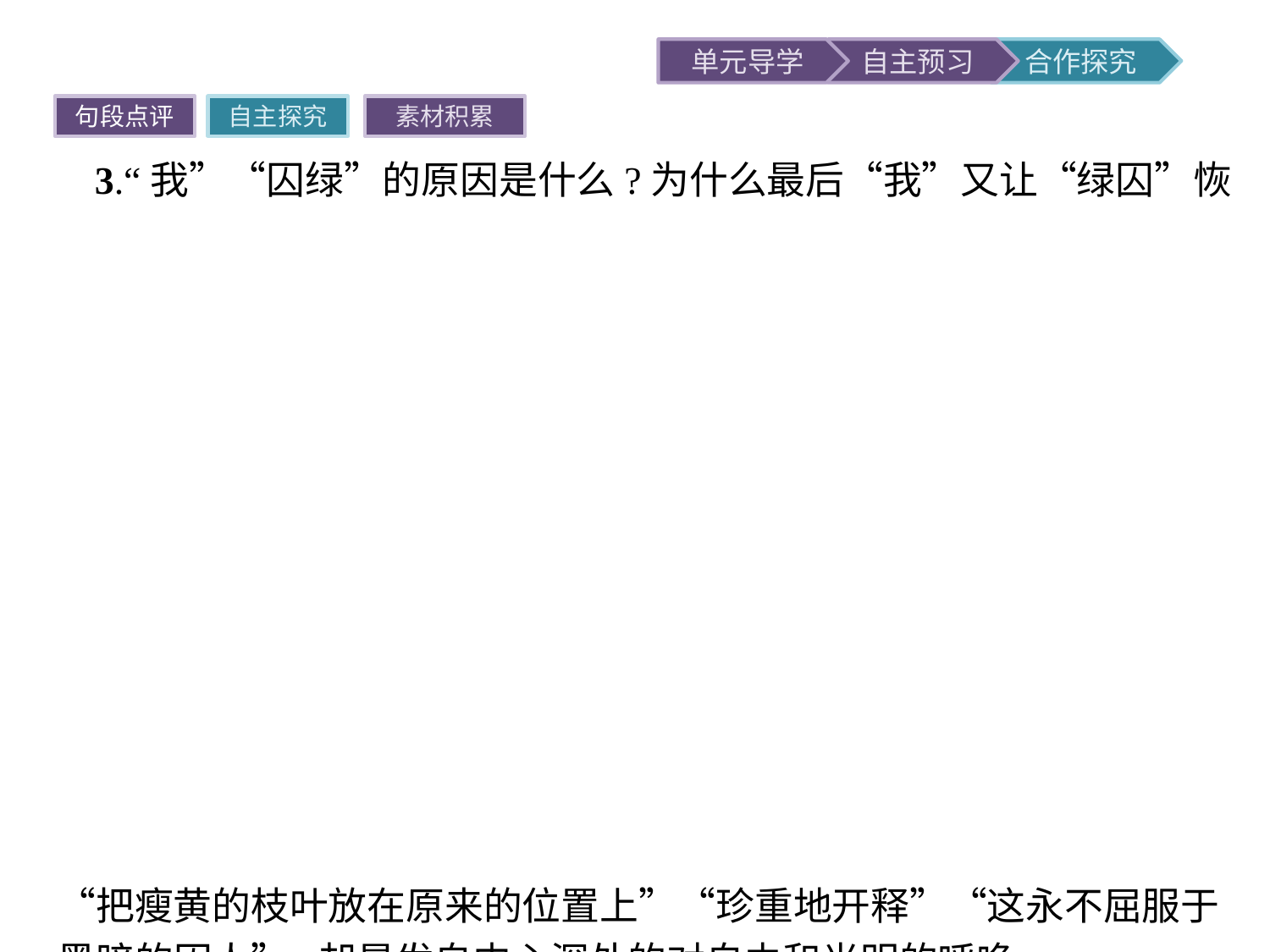

句段点评
自主探究
素材积累
3.“我”“囚绿”的原因是什么?为什么最后“我”又让“绿囚”恢复了自由?
提示为了让绿色与自己“更接近”“更亲密”,“我”要囚住这绿色,“拿绿色来装饰我这简陋的房间,装饰我过于抑郁的心情”“借绿色来比喻葱茏的爱和幸福”“比喻猗郁的年华”,要它“为我作无声的歌唱”。“我”从案前的枝条中发出了“生的欢喜”,这一绺常春藤成了“我”的“绿友”。“我”爱绿至极,即使它不了解“我”的爱抚和善意,渐渐失去了青苍的颜色,但仍固执地还要“囚系住它”。而被幽囚的常春藤,“它的尖端总朝着窗外的方向。甚至于一枚细叶,一茎卷须,都朝原来的方向”。哪怕枝叶病损,仍执着地“永远向着阳光生长”。这些描写,为表现常春藤的性格染上浓重的感情色彩,不甘被囚,追求光明的常春藤形象跃然纸上。如果说“我”原想在离开的时候恢复“绿友”的自由,是由于对它的挚爱,那么,后来“把瘦黄的枝叶放在原来的位置上”“珍重地开释”“这永不屈服于黑暗的囚人”,却是发自内心深处的对自由和光明的呼唤。